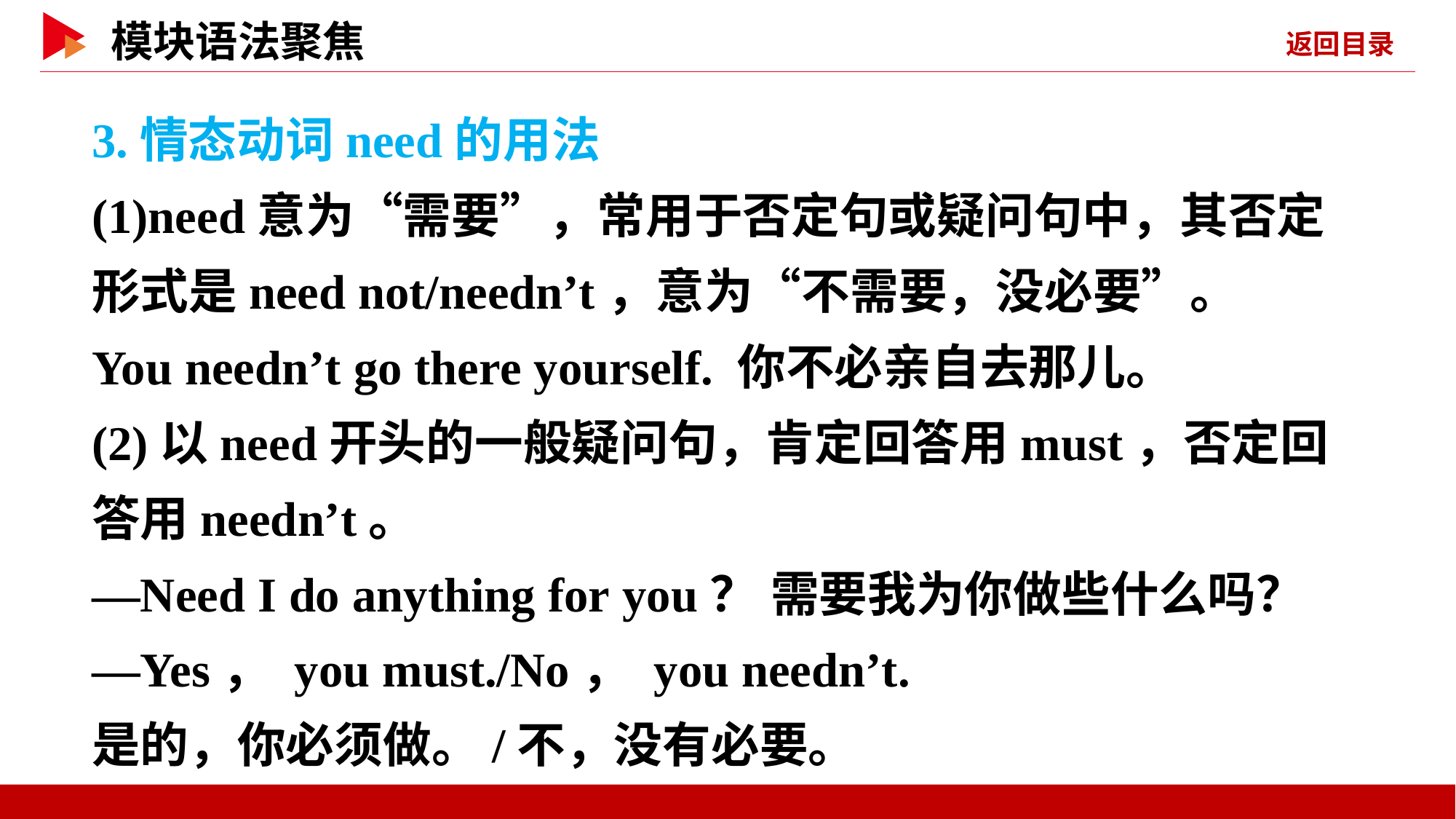

3.情态动词need的用法
(1)need意为“需要”，常用于否定句或疑问句中，其否定形式是need not/needn’t，意为“不需要，没必要”。
You needn’t go there yourself. 你不必亲自去那儿。
(2)以need开头的一般疑问句，肯定回答用must，否定回答用needn’t。
—Need I do anything for you？ 需要我为你做些什么吗？
—Yes， you must./No， you needn’t.
是的，你必须做。/不，没有必要。